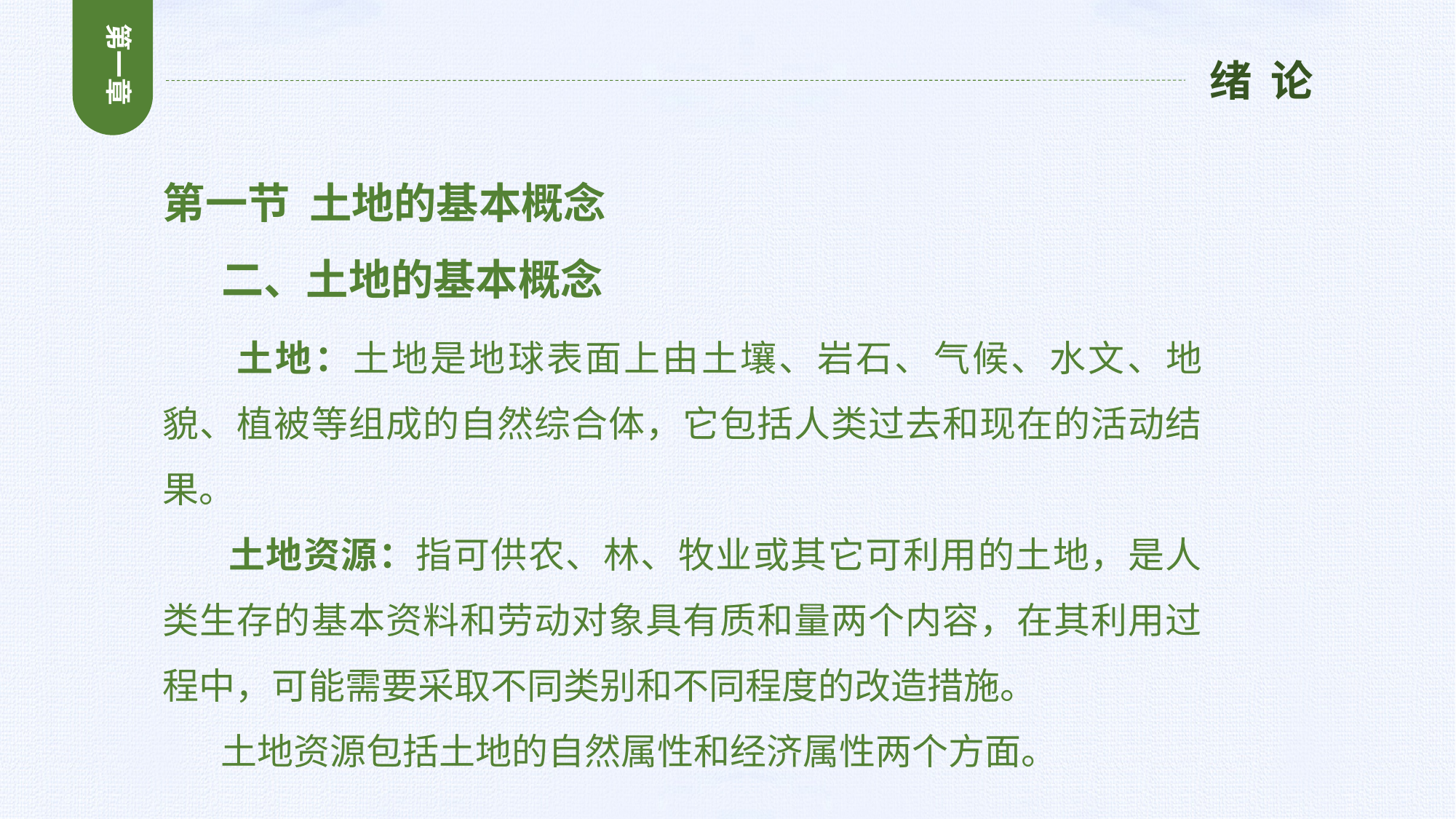

第一章
绪  论
第一节  土地的基本概念
     二、土地的基本概念

      土地：土地是地球表面上由土壤、岩石、气候、水文、地貌、植被等组成的自然综合体，它包括人类过去和现在的活动结果。
      土地资源：指可供农、林、牧业或其它可利用的土地，是人类生存的基本资料和劳动对象具有质和量两个内容，在其利用过程中，可能需要采取不同类别和不同程度的改造措施。
      土地资源包括土地的自然属性和经济属性两个方面。